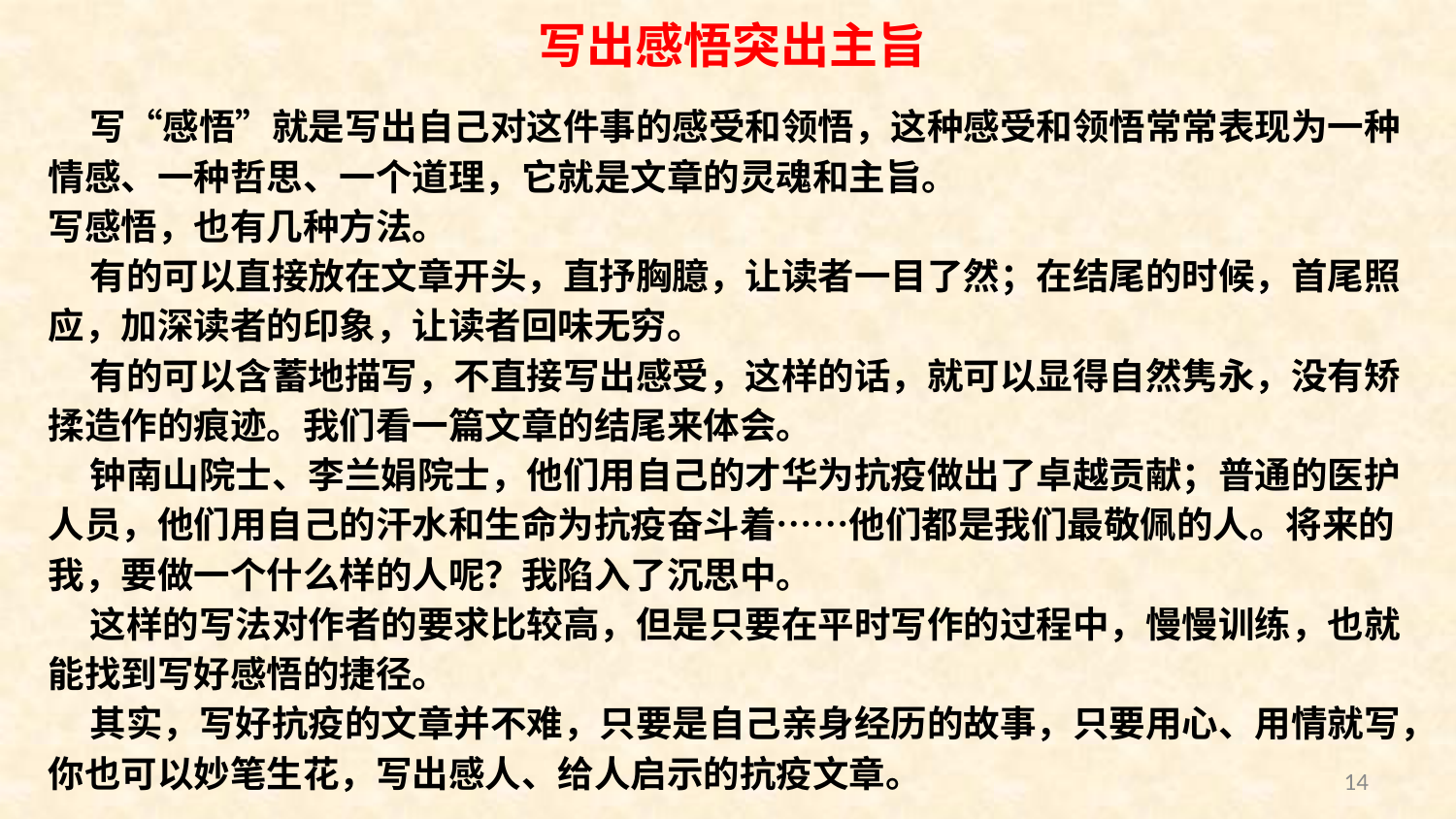

写出感悟突出主旨
    写“感悟”就是写出自己对这件事的感受和领悟，这种感受和领悟常常表现为一种情感、一种哲思、一个道理，它就是文章的灵魂和主旨。
写感悟，也有几种方法。
    有的可以直接放在文章开头，直抒胸臆，让读者一目了然；在结尾的时候，首尾照应，加深读者的印象，让读者回味无穷。
    有的可以含蓄地描写，不直接写出感受，这样的话，就可以显得自然隽永，没有矫揉造作的痕迹。我们看一篇文章的结尾来体会。
    钟南山院士、李兰娟院士，他们用自己的才华为抗疫做出了卓越贡献；普通的医护人员，他们用自己的汗水和生命为抗疫奋斗着……他们都是我们最敬佩的人。将来的我，要做一个什么样的人呢？我陷入了沉思中。
    这样的写法对作者的要求比较高，但是只要在平时写作的过程中，慢慢训练，也就能找到写好感悟的捷径。
    其实，写好抗疫的文章并不难，只要是自己亲身经历的故事，只要用心、用情就写，你也可以妙笔生花，写出感人、给人启示的抗疫文章。
14